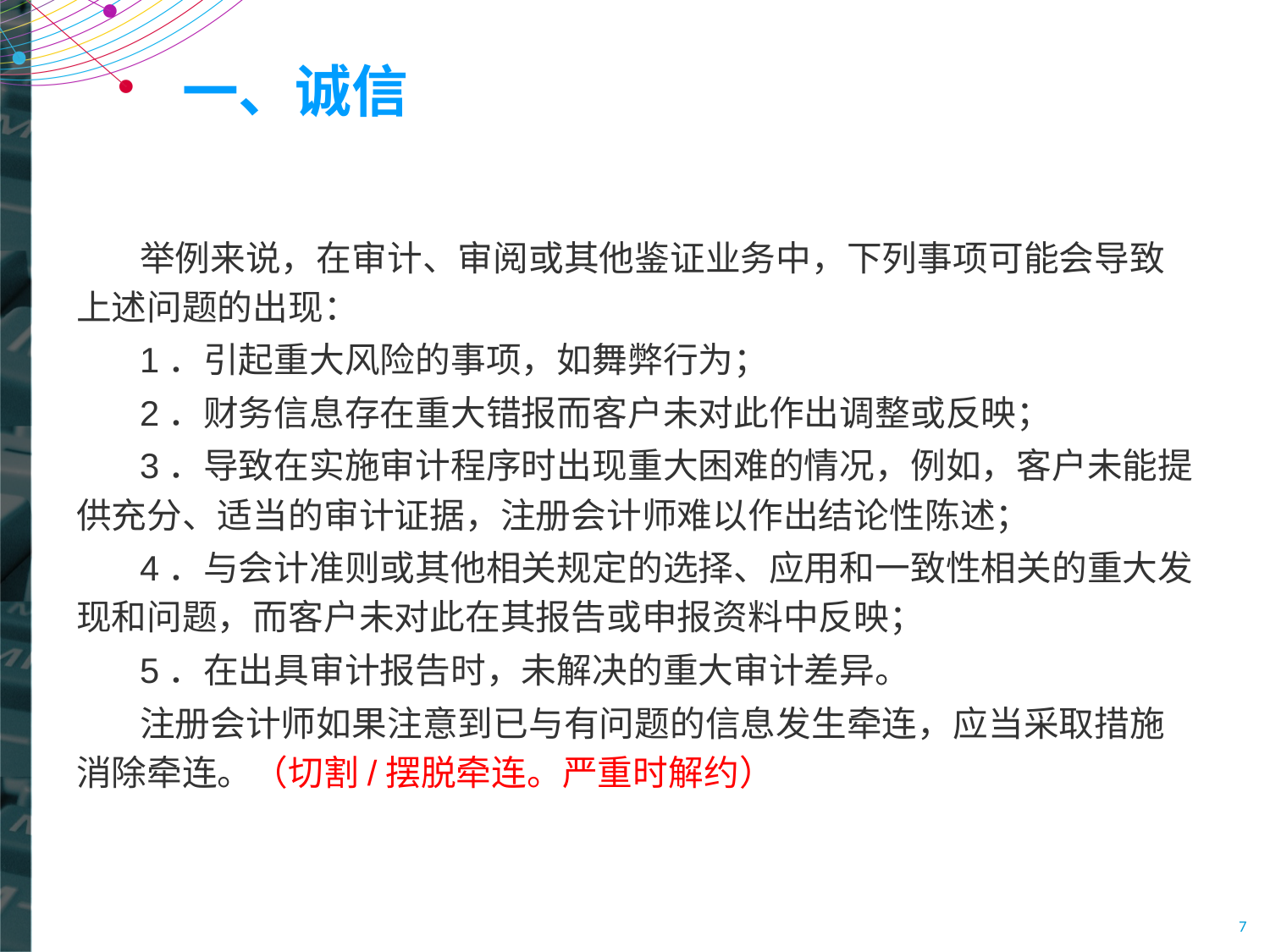

# 一、诚信
举例来说，在审计、审阅或其他鉴证业务中，下列事项可能会导致上述问题的出现：
1．引起重大风险的事项，如舞弊行为；
2．财务信息存在重大错报而客户未对此作出调整或反映；
3．导致在实施审计程序时出现重大困难的情况，例如，客户未能提供充分、适当的审计证据，注册会计师难以作出结论性陈述；
4．与会计准则或其他相关规定的选择、应用和一致性相关的重大发现和问题，而客户未对此在其报告或申报资料中反映；
5．在出具审计报告时，未解决的重大审计差异。
注册会计师如果注意到已与有问题的信息发生牵连，应当采取措施消除牵连。（切割/摆脱牵连。严重时解约）